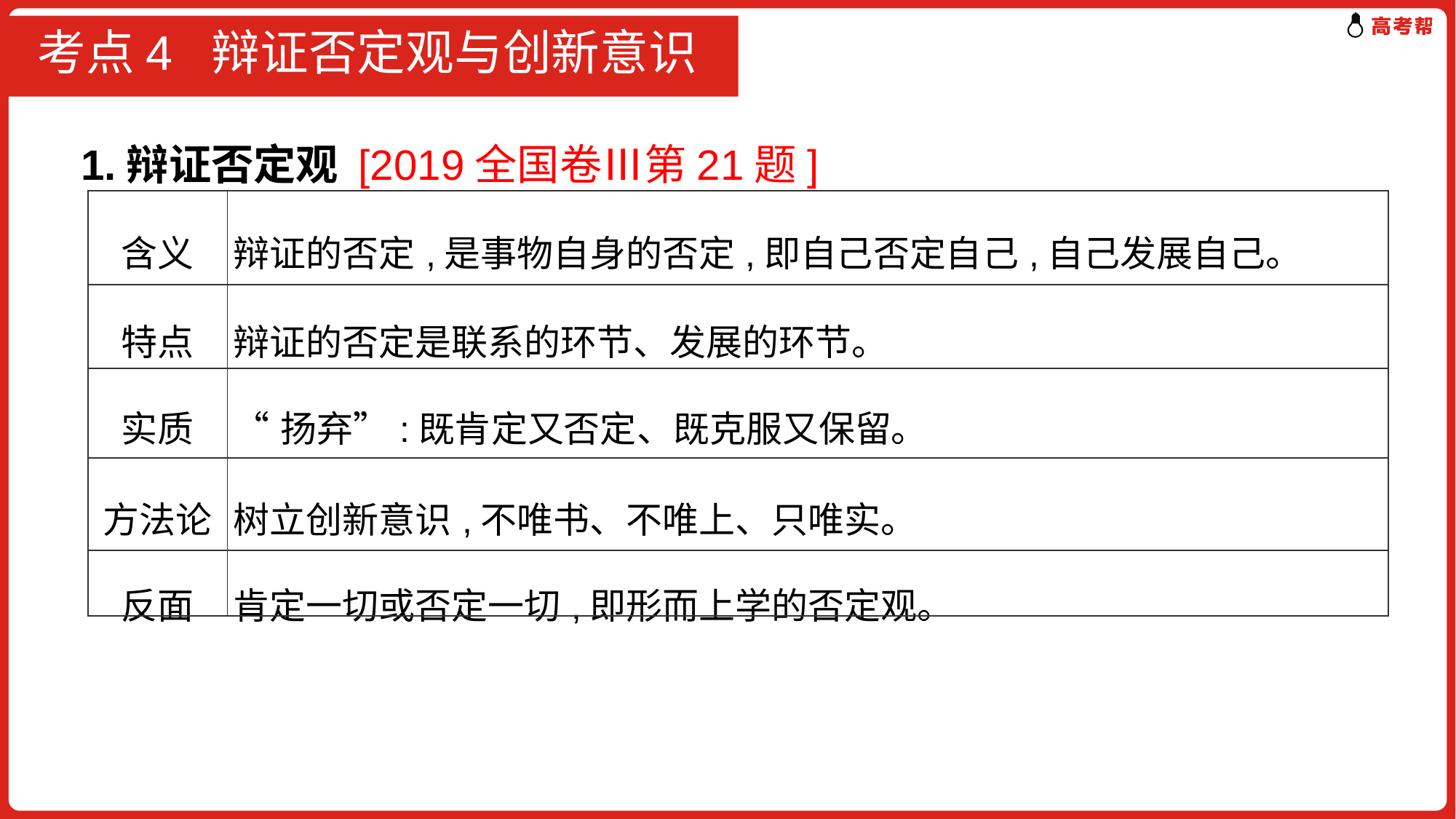

# 考点4  辩证否定观与创新意识
1.辩证否定观 [2019全国卷Ⅲ第21题]

| 含义 | 辩证的否定,是事物自身的否定,即自己否定自己,自己发展自己。 |
| --- | --- |
| 特点 | 辩证的否定是联系的环节、发展的环节。 |
| 实质 | “扬弃”:既肯定又否定、既克服又保留。 |
| 方法论 | 树立创新意识,不唯书、不唯上、只唯实。 |
| 反面 | 肯定一切或否定一切,即形而上学的否定观。 |